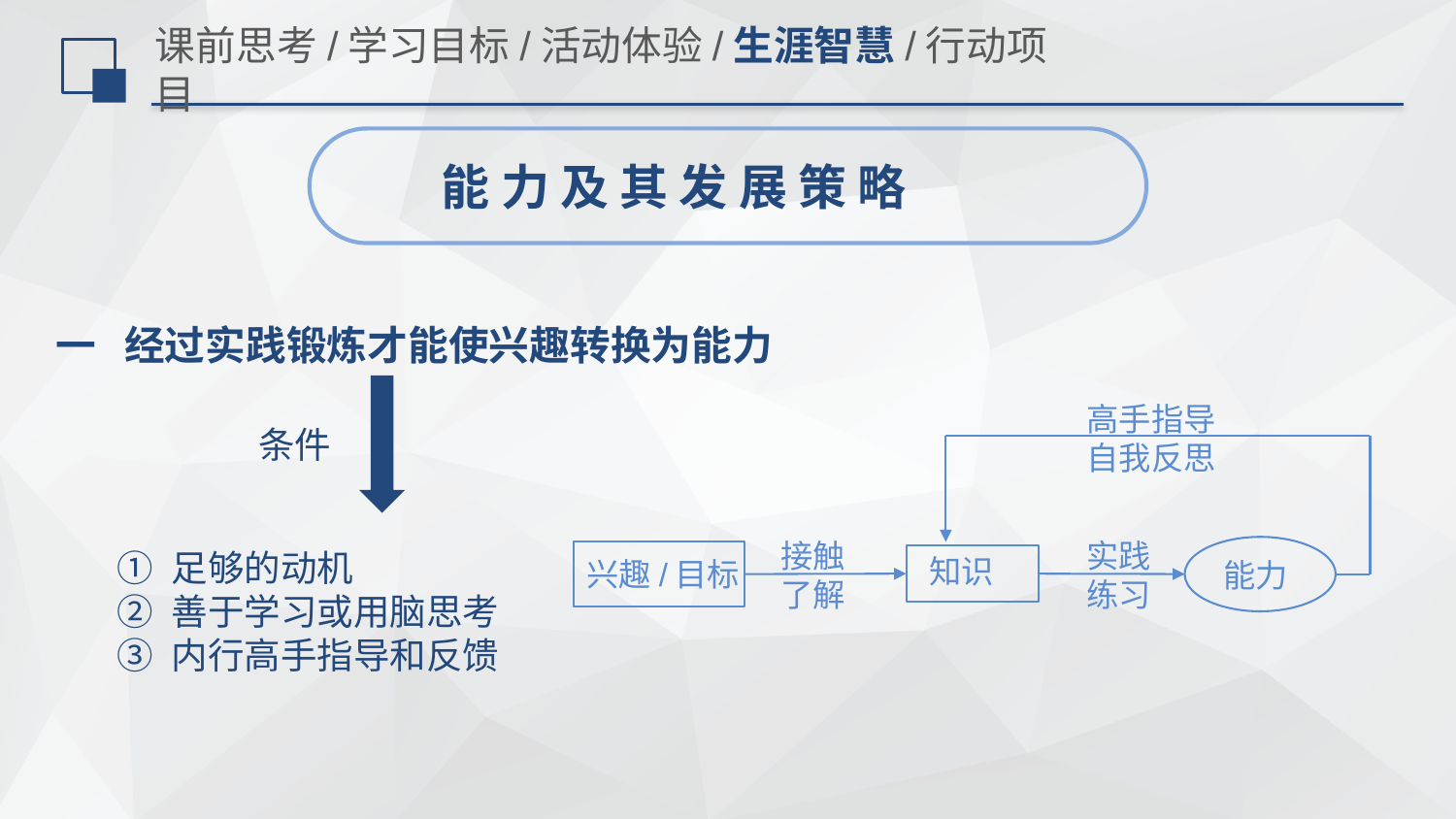

# 课前思考/学习目标/活动体验/生涯智慧/行动项目

能 力 及 其 发 展 策 略
 一   经过实践锻炼才能使兴趣转换为能力

高手指导
自我反思
条件
接触了解
实践练习

足够的动机
善于学习或用脑思考
内行高手指导和反馈

知识

兴趣/目标
能力